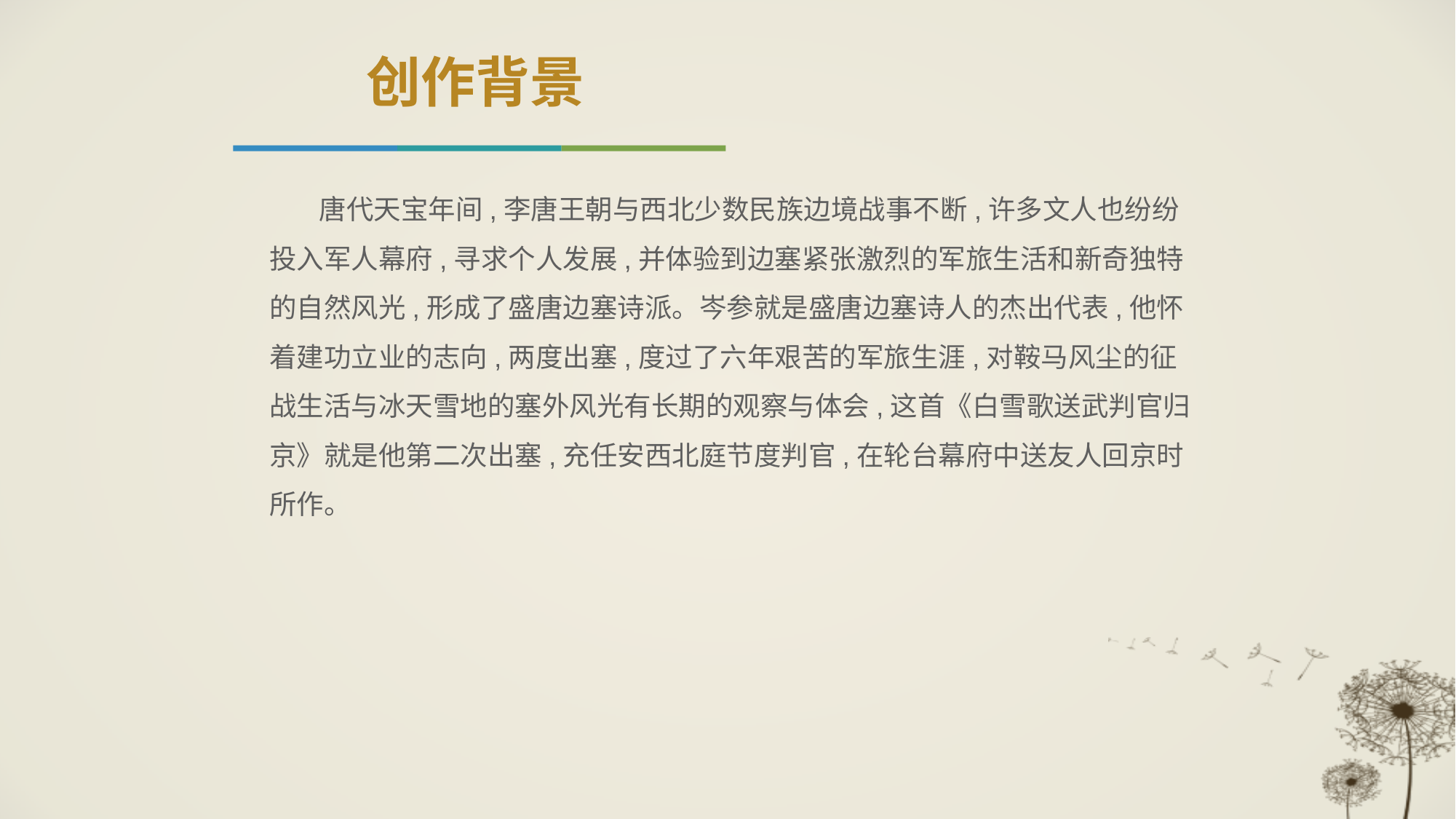

创作背景

       唐代天宝年间,李唐王朝与西北少数民族边境战事不断,许多文人也纷纷投入军人幕府,寻求个人发展,并体验到边塞紧张激烈的军旅生活和新奇独特的自然风光,形成了盛唐边塞诗派。岑参就是盛唐边塞诗人的杰出代表,他怀着建功立业的志向,两度出塞,度过了六年艰苦的军旅生涯,对鞍马风尘的征战生活与冰天雪地的塞外风光有长期的观察与体会,这首《白雪歌送武判官归京》就是他第二次出塞,充任安西北庭节度判官,在轮台幕府中送友人回京时所作。